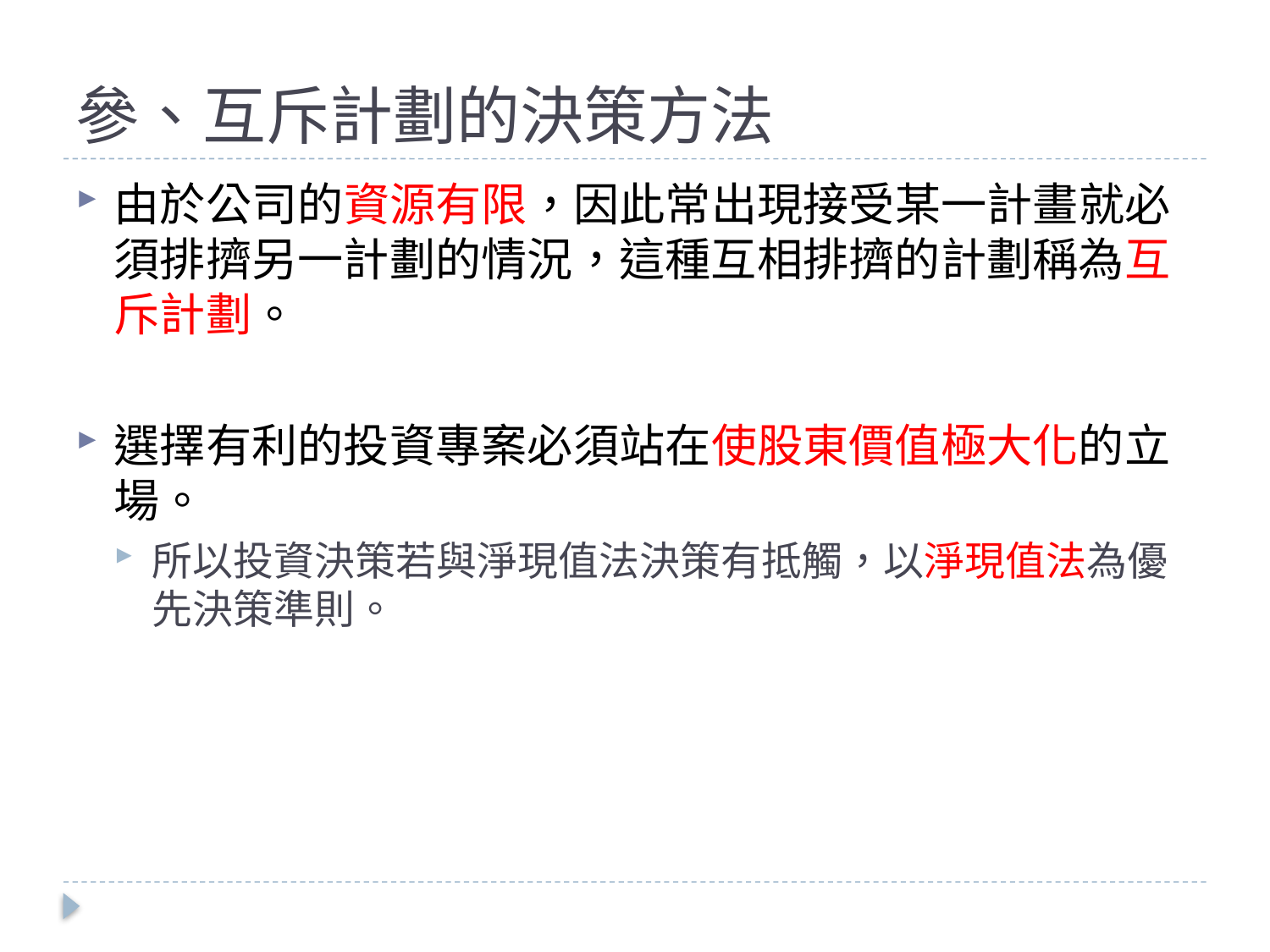

# 參、互斥計劃的決策方法
由於公司的資源有限，因此常出現接受某一計畫就必須排擠另一計劃的情況，這種互相排擠的計劃稱為互斥計劃。

選擇有利的投資專案必須站在使股東價值極大化的立場。
所以投資決策若與淨現值法決策有抵觸，以淨現值法為優先決策準則。